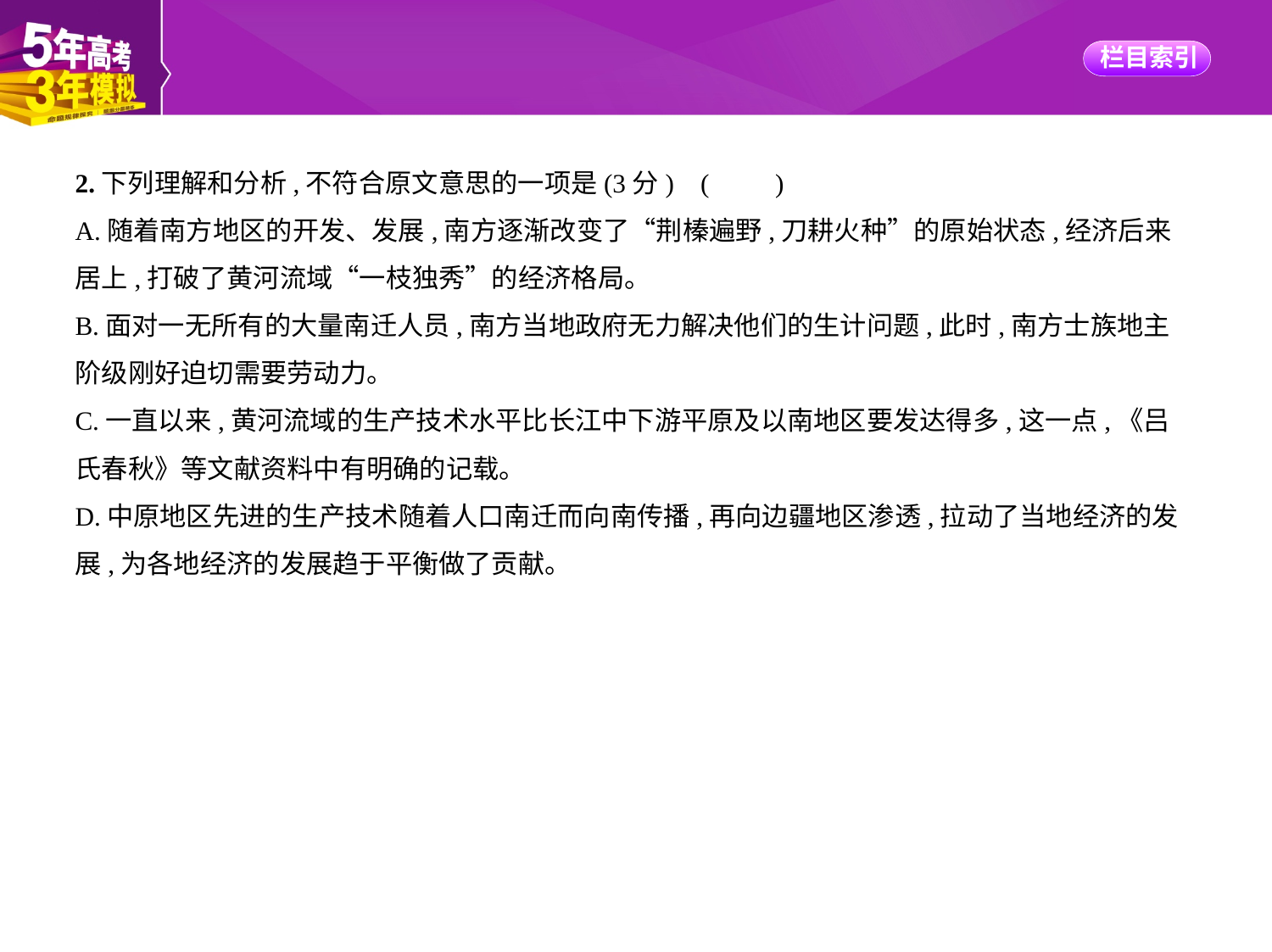

2.下列理解和分析,不符合原文意思的一项是(3分) (　　)
A.随着南方地区的开发、发展,南方逐渐改变了“荆榛遍野,刀耕火种”的原始状态,经济后来
居上,打破了黄河流域“一枝独秀”的经济格局。
B.面对一无所有的大量南迁人员,南方当地政府无力解决他们的生计问题,此时,南方士族地主
阶级刚好迫切需要劳动力。
C.一直以来,黄河流域的生产技术水平比长江中下游平原及以南地区要发达得多,这一点,《吕
氏春秋》等文献资料中有明确的记载。
D.中原地区先进的生产技术随着人口南迁而向南传播,再向边疆地区渗透,拉动了当地经济的发
展,为各地经济的发展趋于平衡做了贡献。